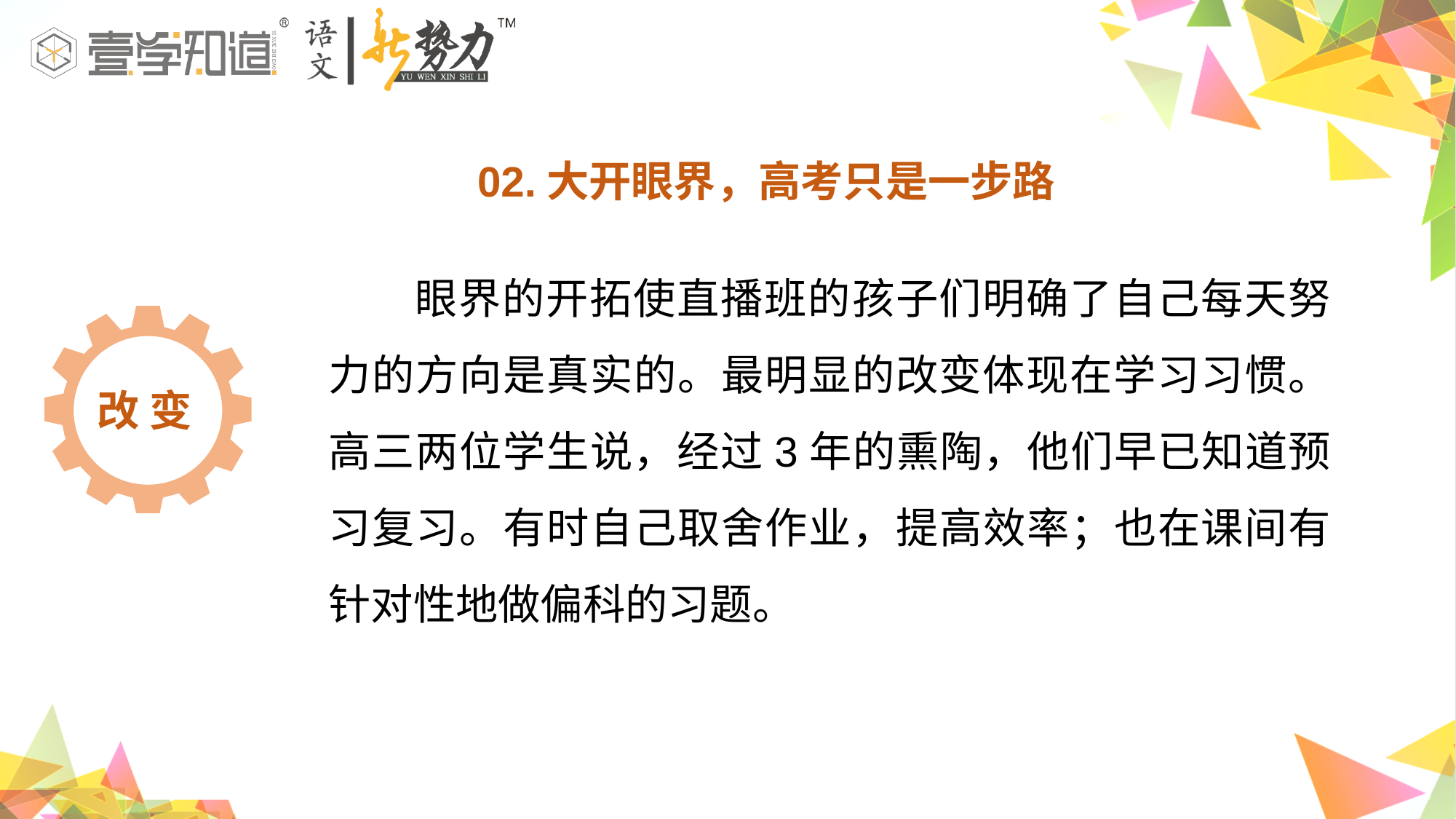

02.大开眼界，高考只是一步路
       眼界的开拓使直播班的孩子们明确了自己每天努力的方向是真实的。最明显的改变体现在学习习惯。高三两位学生说，经过3年的熏陶，他们早已知道预习复习。有时自己取舍作业，提高效率；也在课间有针对性地做偏科的习题。

改 变